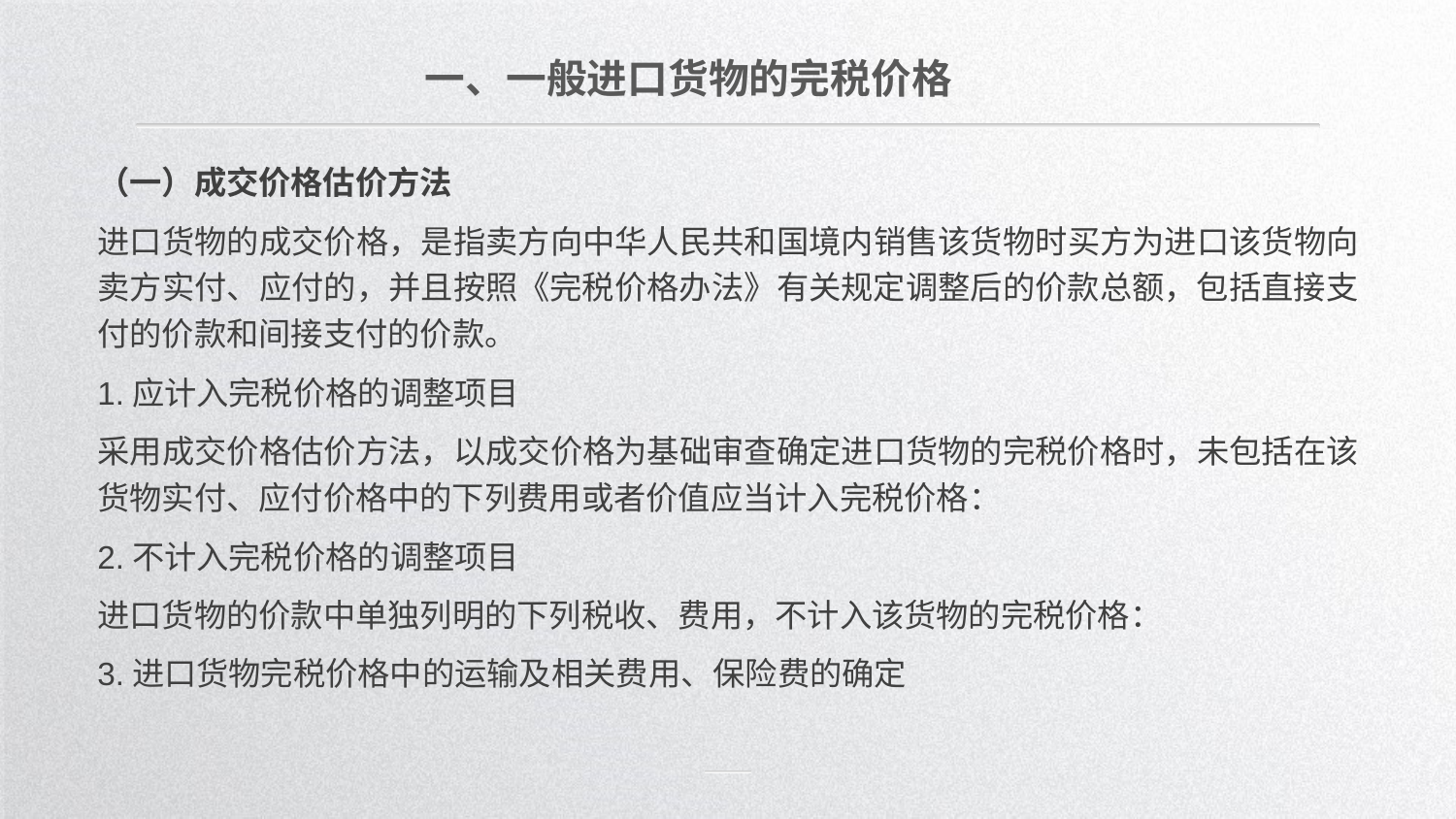

一、一般进口货物的完税价格
（一）成交价格估价方法
进口货物的成交价格，是指卖方向中华人民共和国境内销售该货物时买方为进口该货物向卖方实付、应付的，并且按照《完税价格办法》有关规定调整后的价款总额，包括直接支付的价款和间接支付的价款。
1.应计入完税价格的调整项目
采用成交价格估价方法，以成交价格为基础审查确定进口货物的完税价格时，未包括在该货物实付、应付价格中的下列费用或者价值应当计入完税价格：
2.不计入完税价格的调整项目
进口货物的价款中单独列明的下列税收、费用，不计入该货物的完税价格：
3.进口货物完税价格中的运输及相关费用、保险费的确定